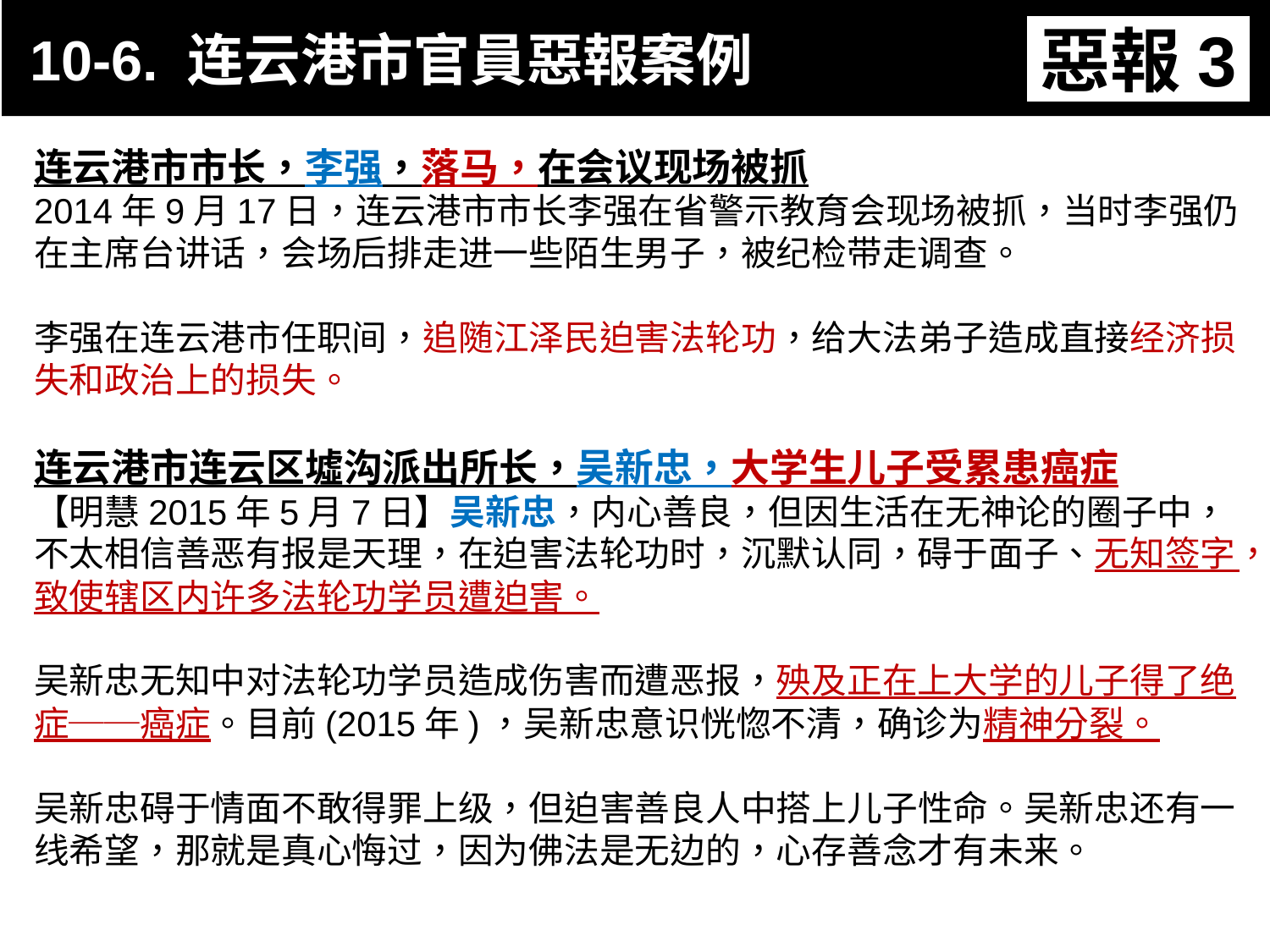

10-6. 连云港市官員惡報案例
惡報3
11-3. XX市官員惡報實例
连云港市市长，李强，落马，在会议现场被抓
2014年9月17日，连云港市市长李强在省警示教育会现场被抓，当时李强仍在主席台讲话，会场后排走进一些陌生男子，被纪检带走调查。

李强在连云港市任职间，追随江泽民迫害法轮功，给大法弟子造成直接经济损失和政治上的损失。

连云港市连云区墟沟派出所长，吴新忠，大学生儿子受累患癌症
【明慧2015年5月7日】吴新忠，内心善良，但因生活在无神论的圈子中，不太相信善恶有报是天理，在迫害法轮功时，沉默认同，碍于面子、无知签字，致使辖区内许多法轮功学员遭迫害。

吴新忠无知中对法轮功学员造成伤害而遭恶报，殃及正在上大学的儿子得了绝症──癌症。目前(2015年)，吴新忠意识恍惚不清，确诊为精神分裂。

吴新忠碍于情面不敢得罪上级，但迫害善良人中搭上儿子性命。吴新忠还有一线希望，那就是真心悔过，因为佛法是无边的，心存善念才有未来。